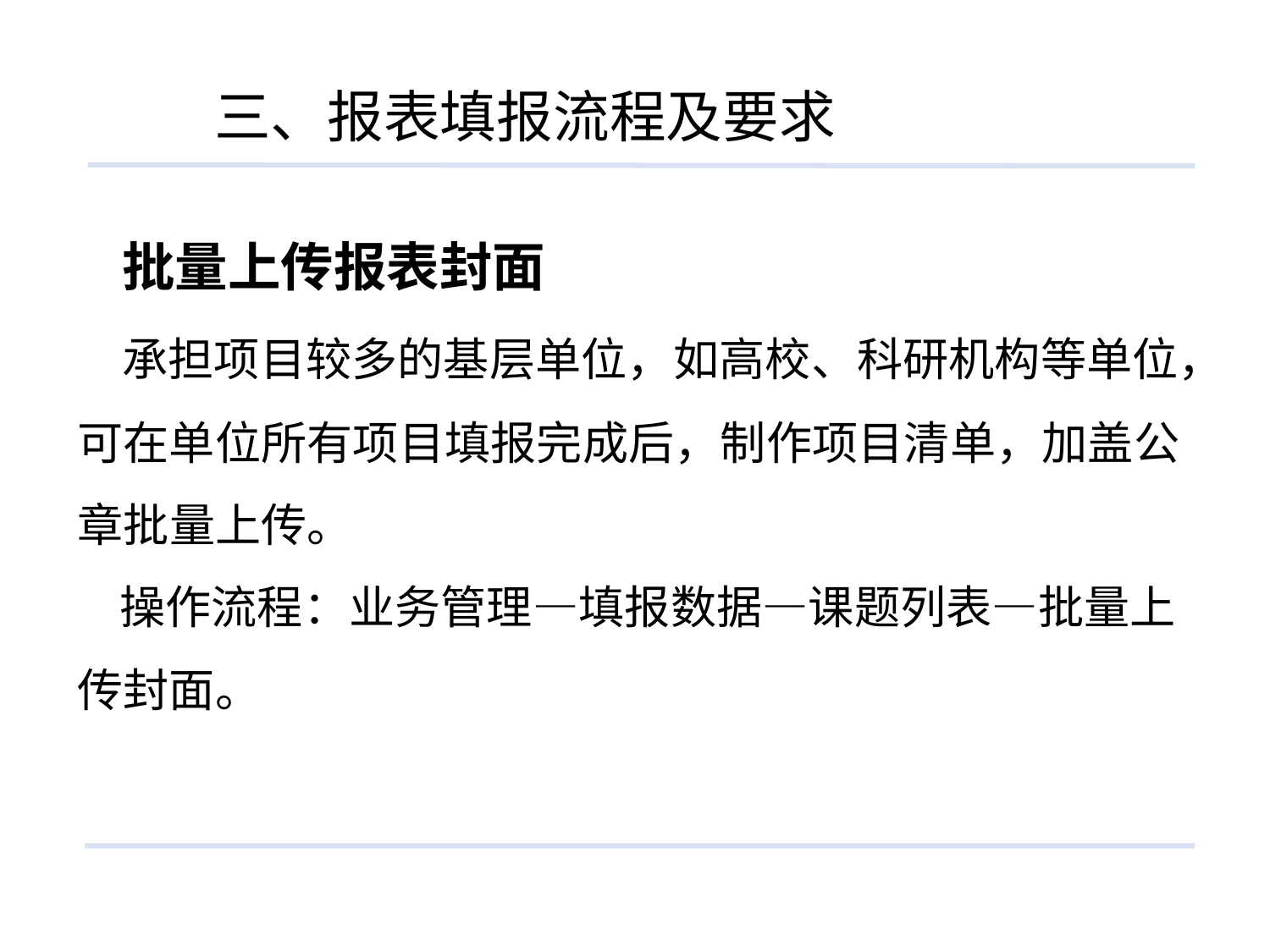

三、报表填报流程及要求

   批量上传报表封面
   承担项目较多的基层单位，如高校、科研机构等单位，可在单位所有项目填报完成后，制作项目清单，加盖公章批量上传。
   操作流程：业务管理—填报数据—课题列表—批量上传封面。